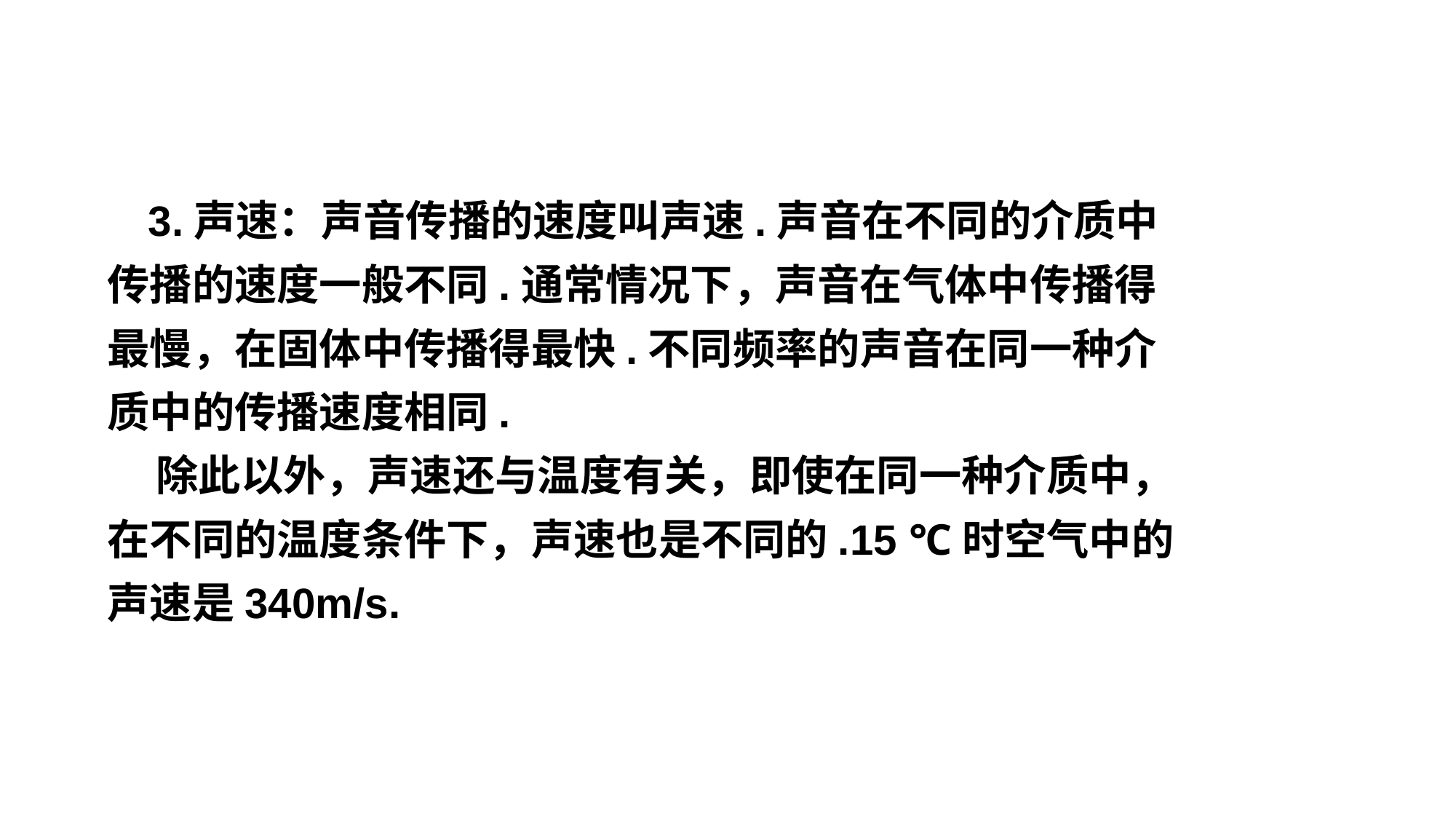

3.声速：声音传播的速度叫声速.声音在不同的介质中传播的速度一般不同.通常情况下，声音在气体中传播得最慢，在固体中传播得最快.不同频率的声音在同一种介质中的传播速度相同.
    除此以外，声速还与温度有关，即使在同一种介质中，在不同的温度条件下，声速也是不同的.15 ℃时空气中的声速是340m/s.